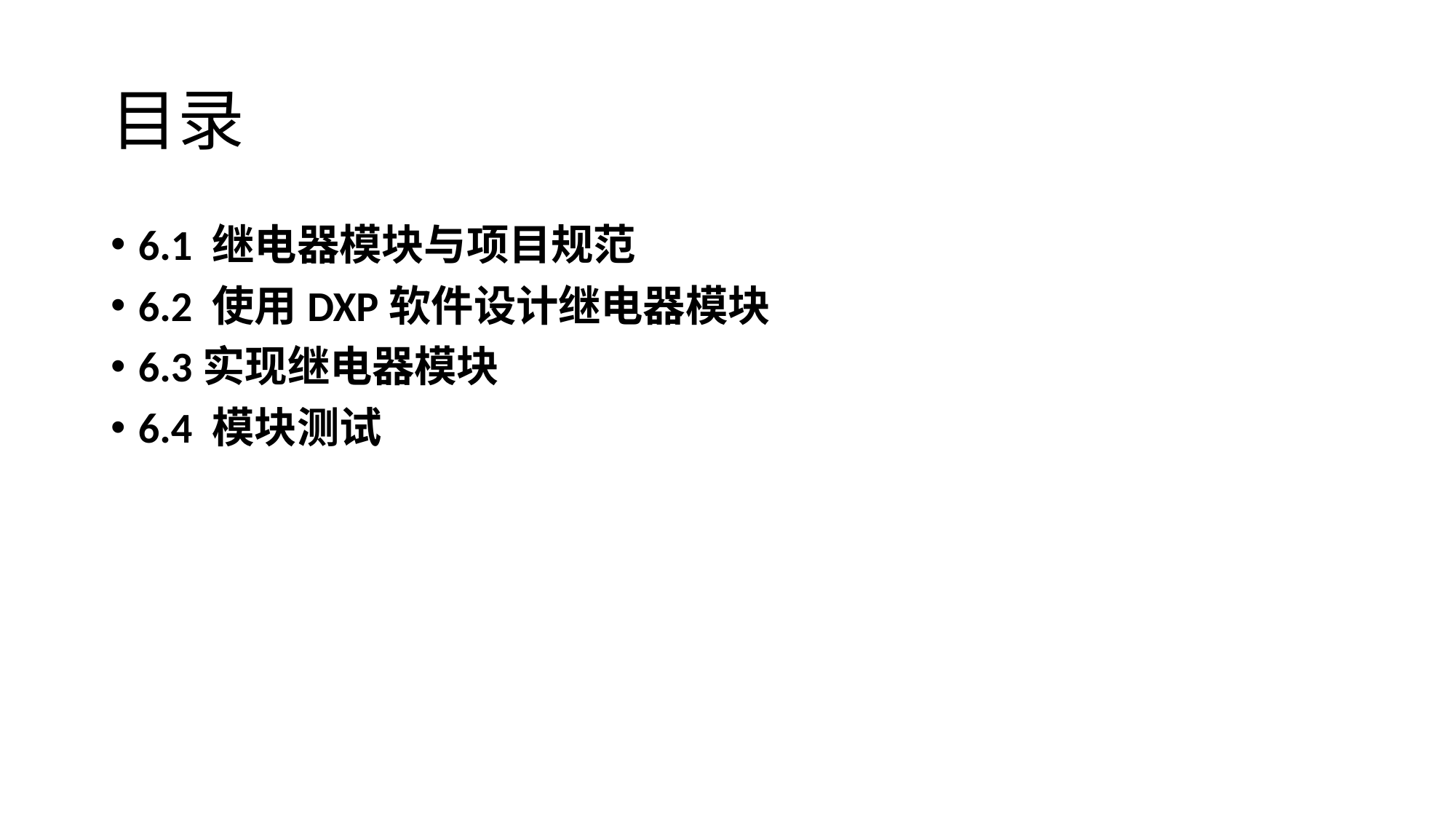

# 目录
6.1 继电器模块与项目规范
6.2 使用DXP软件设计继电器模块
6.3实现继电器模块
6.4 模块测试